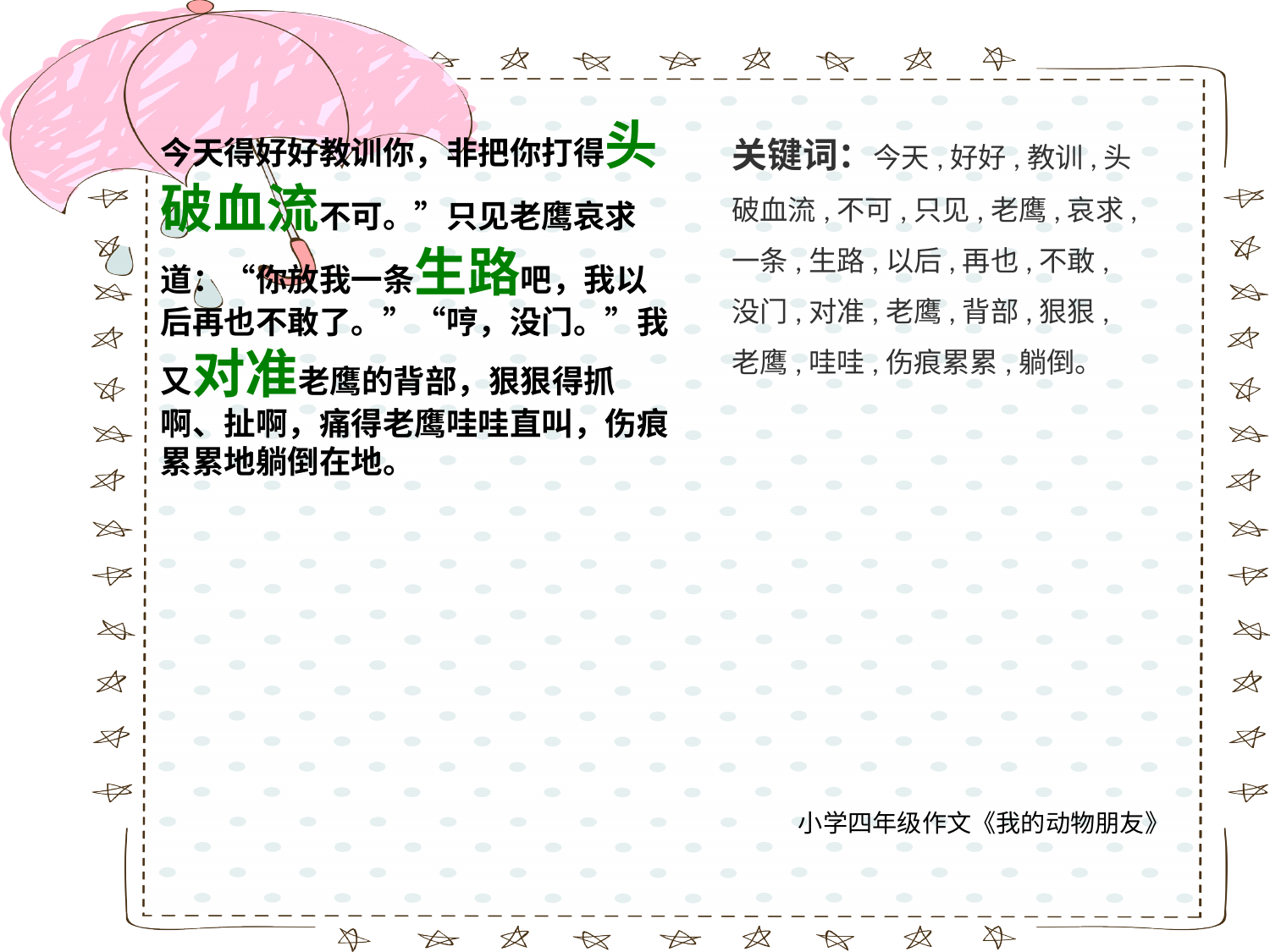

今天得好好教训你，非把你打得头破血流不可。”只见老鹰哀求道：“你放我一条生路吧，我以后再也不敢了。”“哼，没门。”我又对准老鹰的背部，狠狠得抓啊、扯啊，痛得老鹰哇哇直叫，伤痕累累地躺倒在地。
关键词：今天,好好,教训,头破血流,不可,只见,老鹰,哀求,一条,生路,以后,再也,不敢,没门,对准,老鹰,背部,狠狠,老鹰,哇哇,伤痕累累,躺倒。
小学四年级作文《我的动物朋友》